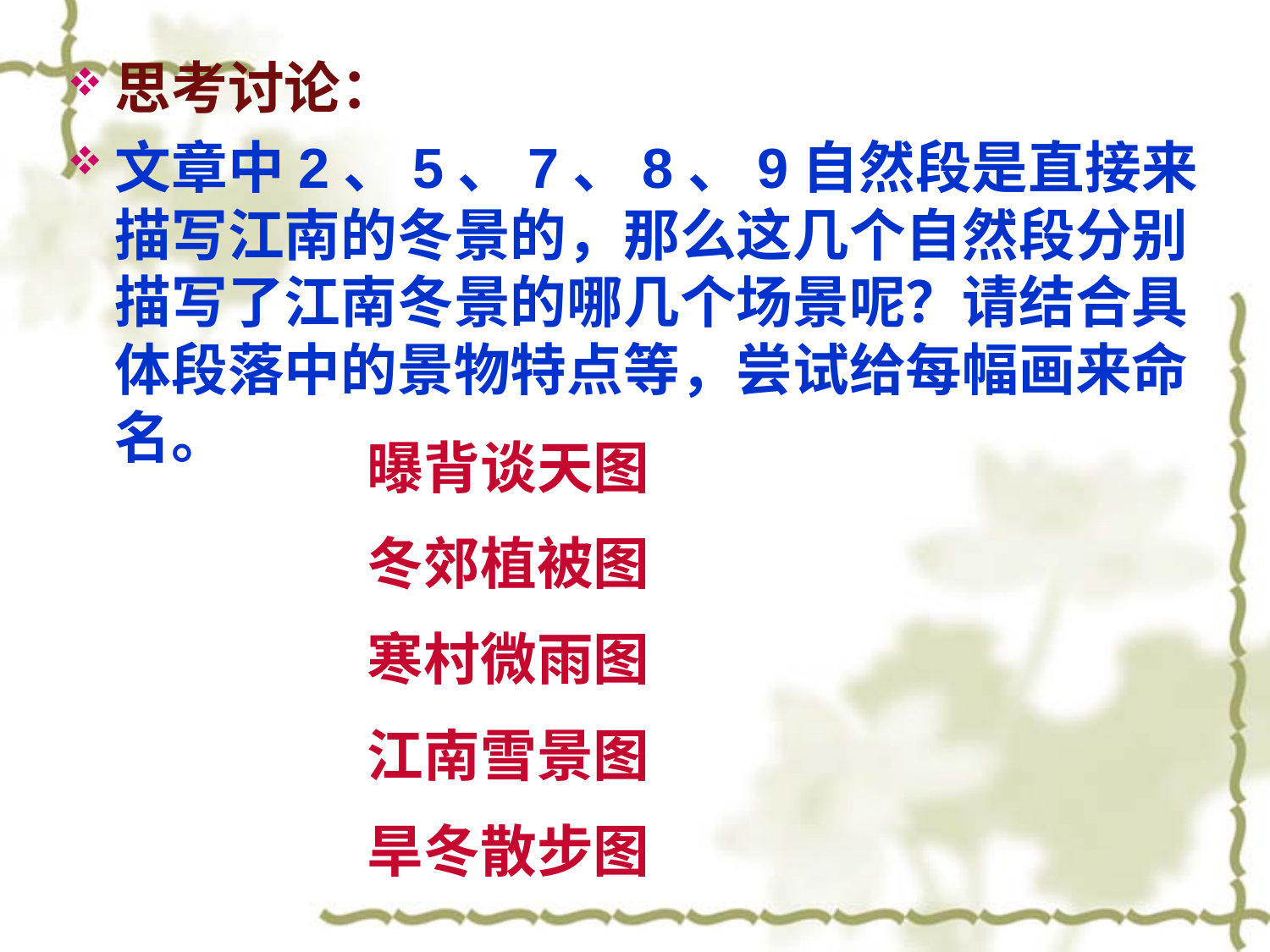

思考讨论：
文章中2、5、7、8、9自然段是直接来描写江南的冬景的，那么这几个自然段分别描写了江南冬景的哪几个场景呢？请结合具体段落中的景物特点等，尝试给每幅画来命名。
曝背谈天图
冬郊植被图
寒村微雨图
江南雪景图
旱冬散步图